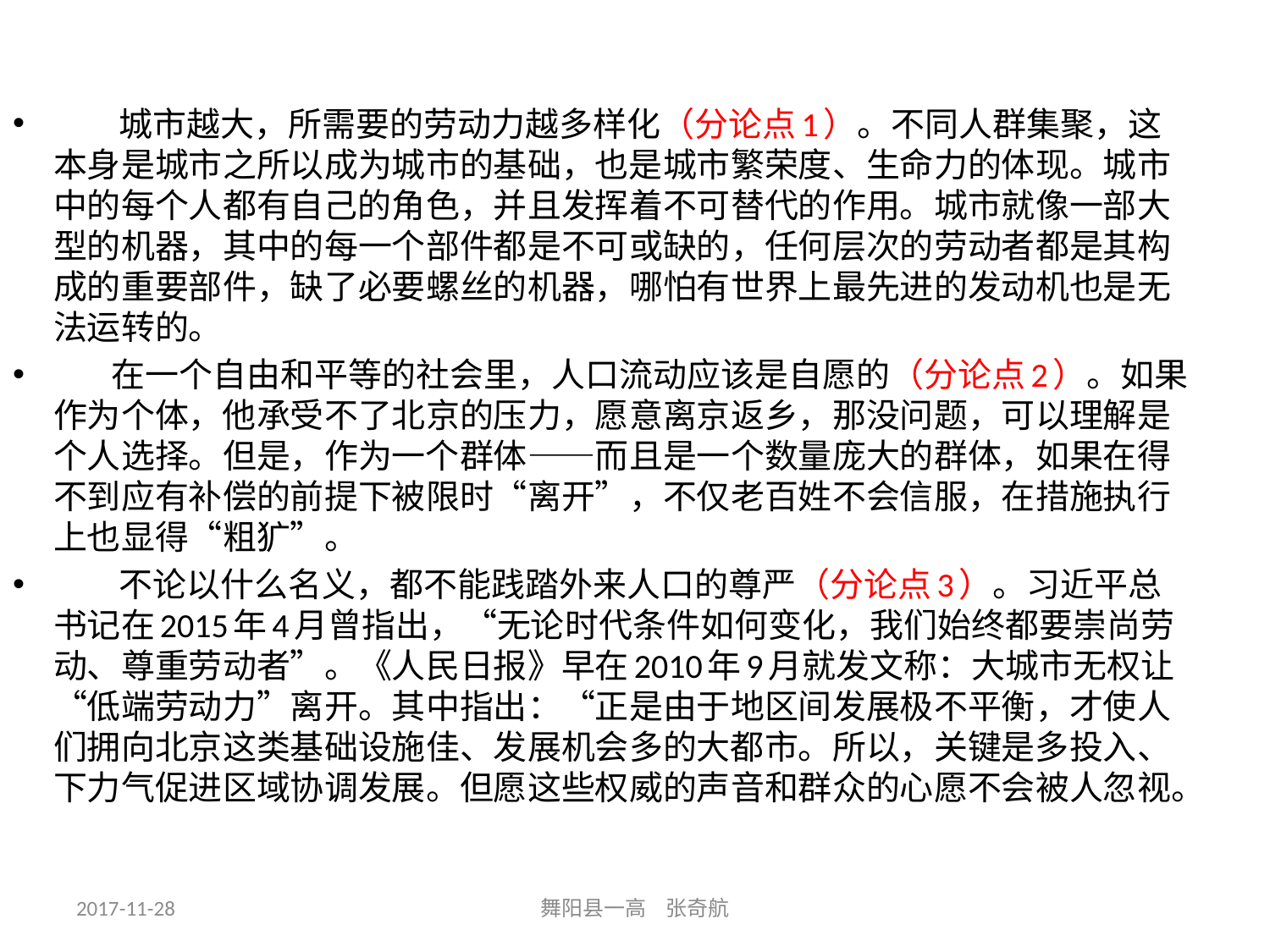

城市越大，所需要的劳动力越多样化（分论点1）。不同人群集聚，这本身是城市之所以成为城市的基础，也是城市繁荣度、生命力的体现。城市中的每个人都有自己的角色，并且发挥着不可替代的作用。城市就像一部大型的机器，其中的每一个部件都是不可或缺的，任何层次的劳动者都是其构成的重要部件，缺了必要螺丝的机器，哪怕有世界上最先进的发动机也是无法运转的。
       在一个自由和平等的社会里，人口流动应该是自愿的（分论点2）。如果作为个体，他承受不了北京的压力，愿意离京返乡，那没问题，可以理解是个人选择。但是，作为一个群体——而且是一个数量庞大的群体，如果在得不到应有补偿的前提下被限时“离开”，不仅老百姓不会信服，在措施执行上也显得“粗犷”。
        不论以什么名义，都不能践踏外来人口的尊严（分论点3）。习近平总书记在2015年4月曾指出，“无论时代条件如何变化，我们始终都要崇尚劳动、尊重劳动者”。《人民日报》早在2010年9月就发文称：大城市无权让“低端劳动力”离开。其中指出：“正是由于地区间发展极不平衡，才使人们拥向北京这类基础设施佳、发展机会多的大都市。所以，关键是多投入、下力气促进区域协调发展。但愿这些权威的声音和群众的心愿不会被人忽视。

2017-11-28
舞阳县一高   张奇航